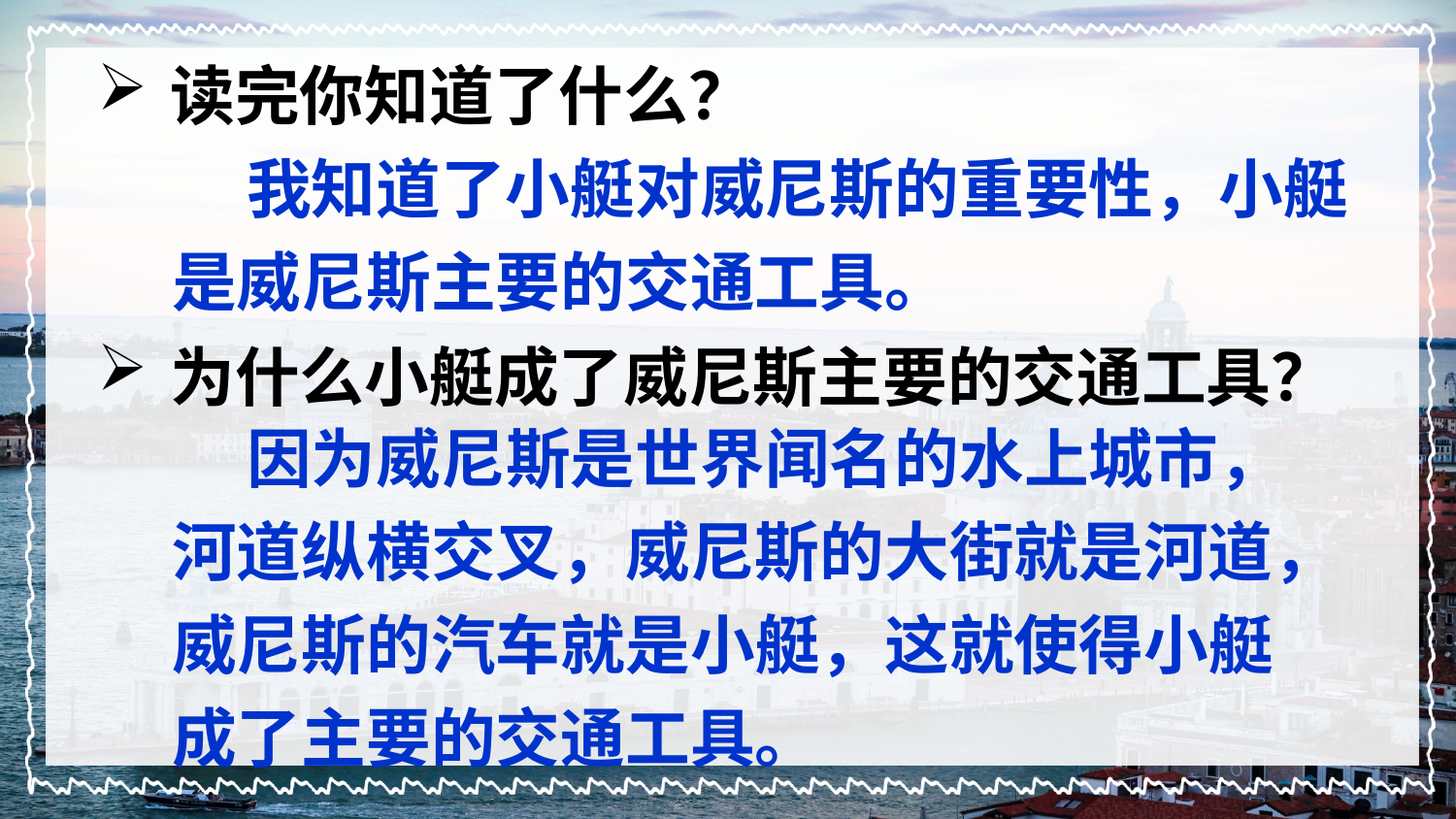

读完你知道了什么？
    我知道了小艇对威尼斯的重要性，小艇是威尼斯主要的交通工具。
为什么小艇成了威尼斯主要的交通工具？
    因为威尼斯是世界闻名的水上城市，河道纵横交叉，威尼斯的大街就是河道，威尼斯的汽车就是小艇，这就使得小艇成了主要的交通工具。